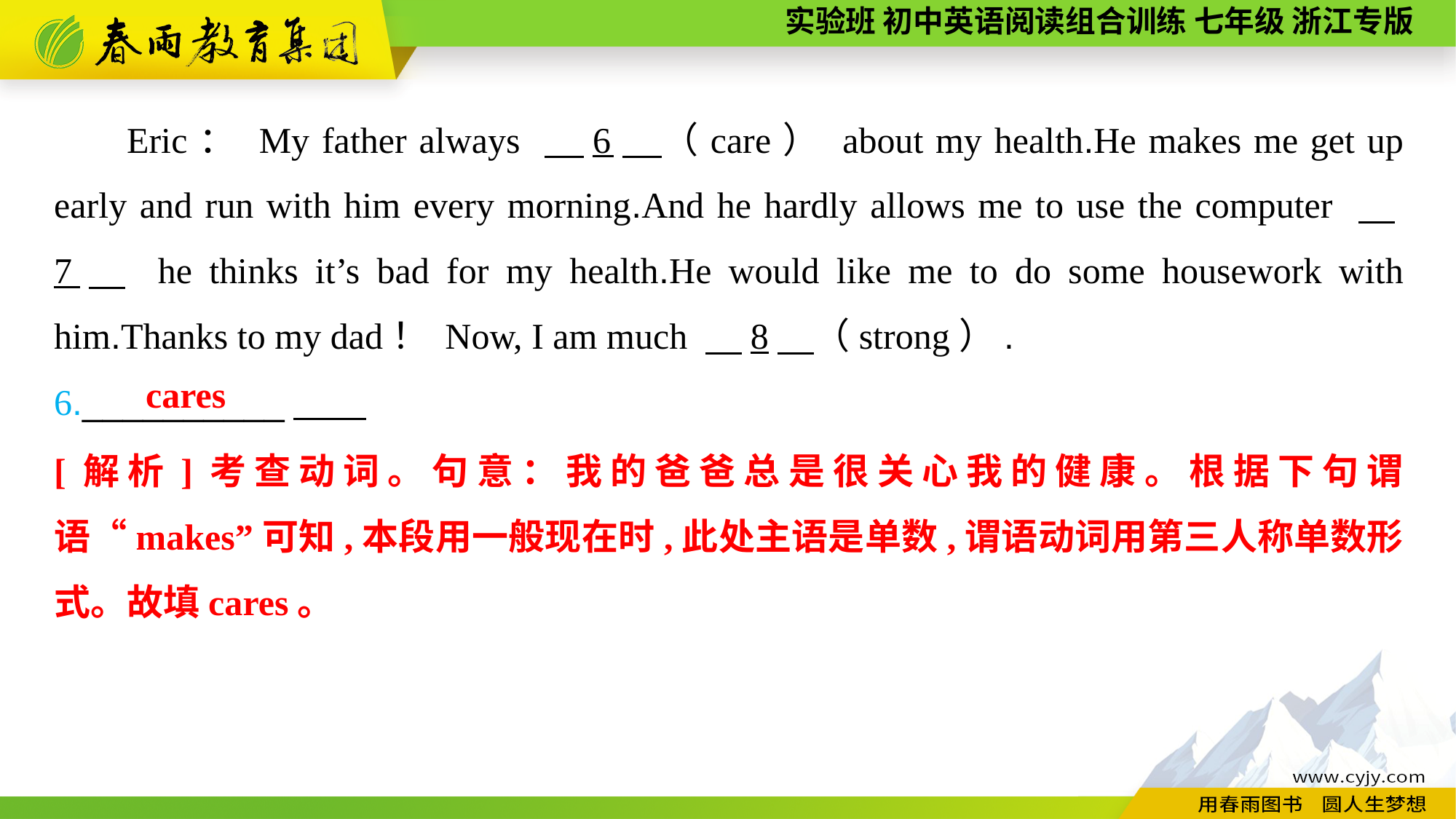

Eric： My father always 　6　（care） about my health.He makes me get up early and run with him every morning.And he hardly allows me to use the computer 　7　 he thinks it’s bad for my health.He would like me to do some housework with him.Thanks to my dad！ Now, I am much 　8　（strong）.
6.__________
cares
[解析]考查动词。句意：我的爸爸总是很关心我的健康。根据下句谓语“makes”可知,本段用一般现在时,此处主语是单数,谓语动词用第三人称单数形式。故填cares。